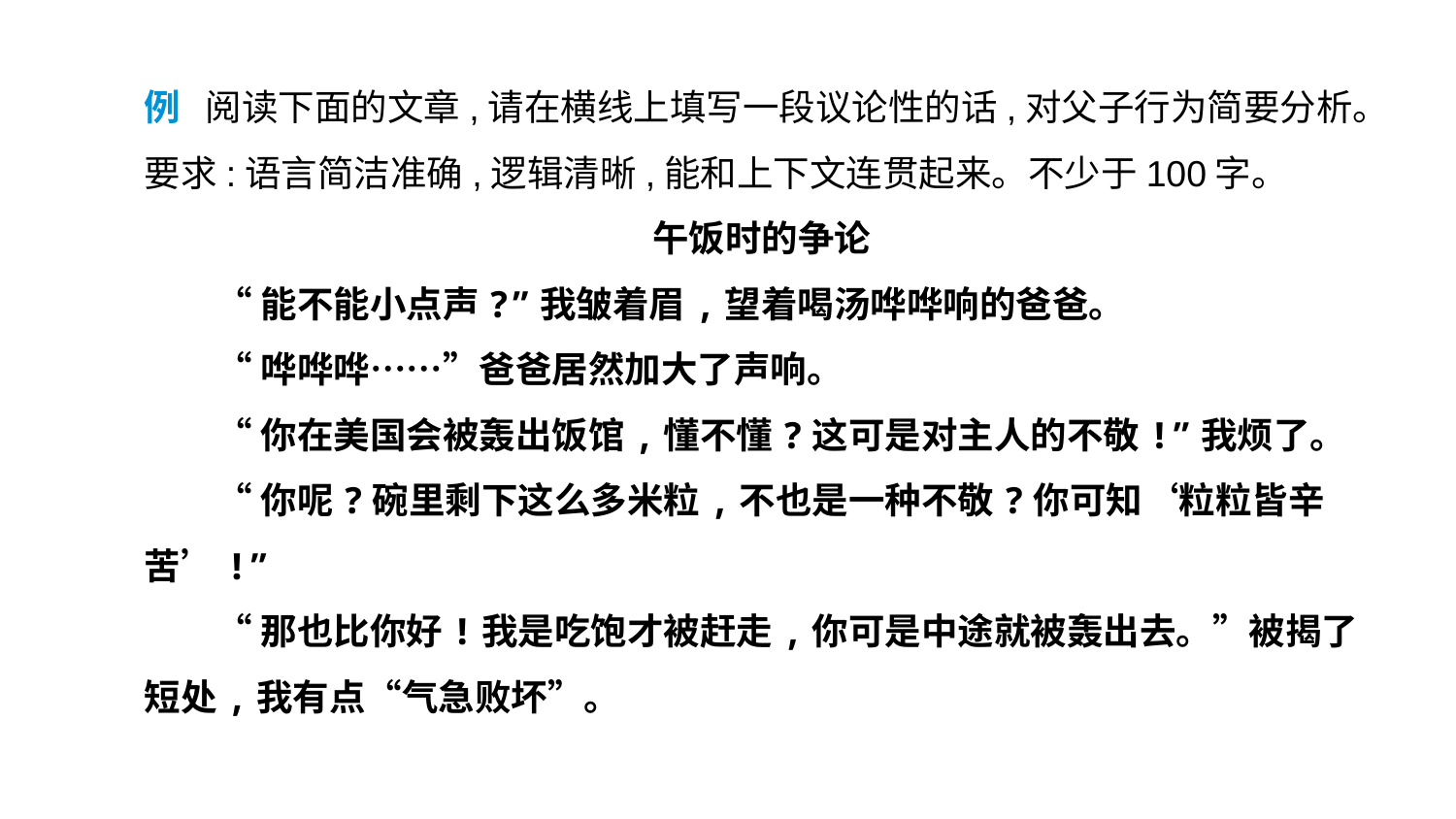

例   阅读下面的文章,请在横线上填写一段议论性的话,对父子行为简要分析。要求:语言简洁准确,逻辑清晰,能和上下文连贯起来。不少于100字。
午饭时的争论
“能不能小点声?”我皱着眉,望着喝汤哗哗响的爸爸。
“哗哗哗……”爸爸居然加大了声响。
“你在美国会被轰出饭馆,懂不懂?这可是对主人的不敬!”我烦了。
“你呢?碗里剩下这么多米粒,不也是一种不敬?你可知‘粒粒皆辛苦’!”
“那也比你好!我是吃饱才被赶走,你可是中途就被轰出去。”被揭了短处,我有点“气急败坏”。